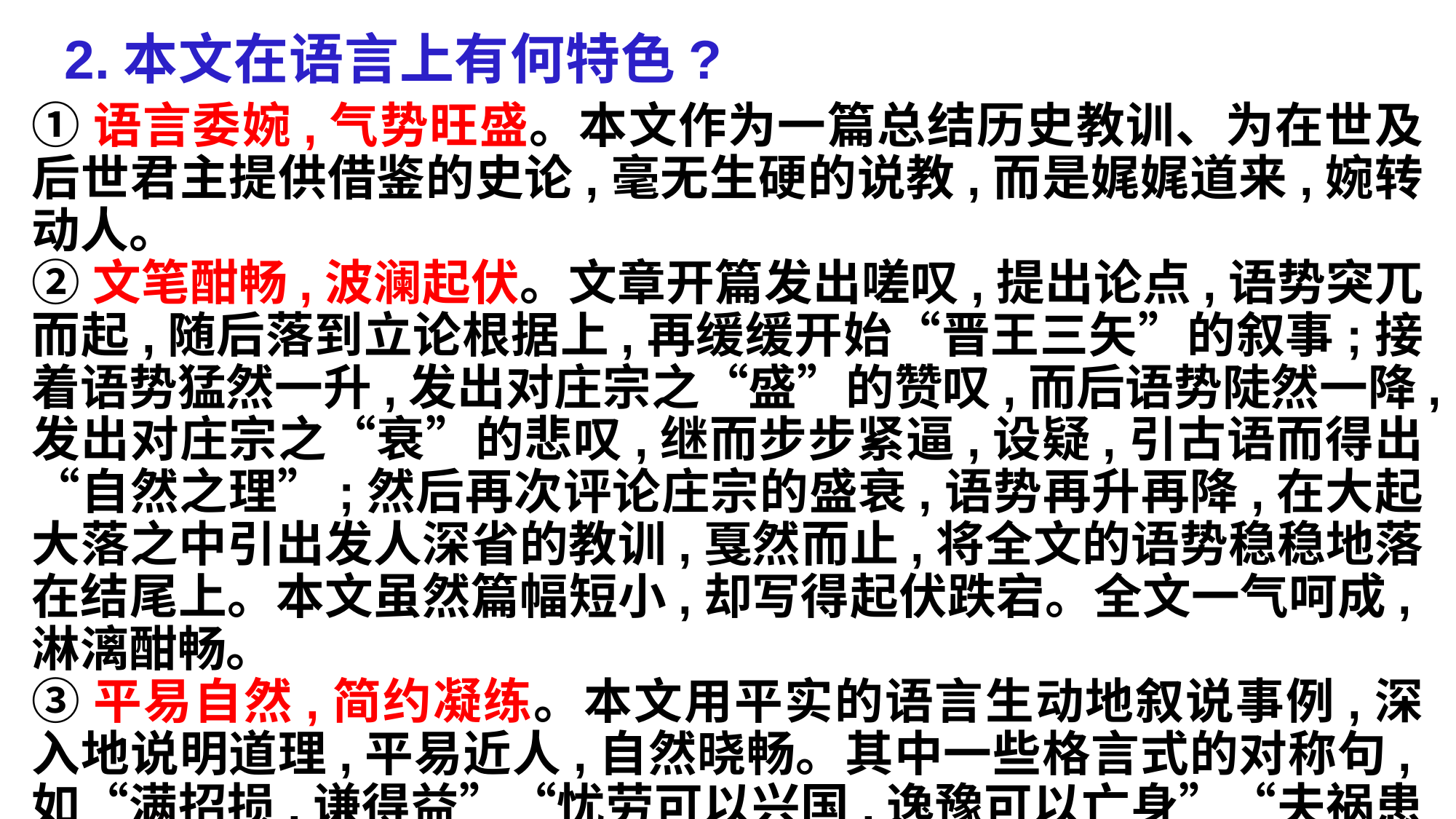

2.本文在语言上有何特色?
①语言委婉,气势旺盛。本文作为一篇总结历史教训、为在世及后世君主提供借鉴的史论,毫无生硬的说教,而是娓娓道来,婉转动人。
②文笔酣畅,波澜起伏。文章开篇发出嗟叹,提出论点,语势突兀而起,随后落到立论根据上,再缓缓开始“晋王三矢”的叙事;接着语势猛然一升,发出对庄宗之“盛”的赞叹,而后语势陡然一降,发出对庄宗之“衰”的悲叹,继而步步紧逼,设疑,引古语而得出“自然之理”;然后再次评论庄宗的盛衰,语势再升再降,在大起大落之中引出发人深省的教训,戛然而止,将全文的语势稳稳地落在结尾上。本文虽然篇幅短小,却写得起伏跌宕。全文一气呵成,淋漓酣畅。
③平易自然,简约凝练。本文用平实的语言生动地叙说事例,深入地说明道理,平易近人,自然晓畅。其中一些格言式的对称句,如“满招损,谦得益”“忧劳可以兴国,逸豫可以亡身”“夫祸患常积于忽微,而智勇多困于所溺”,句式整齐,言简意丰,发人深省。